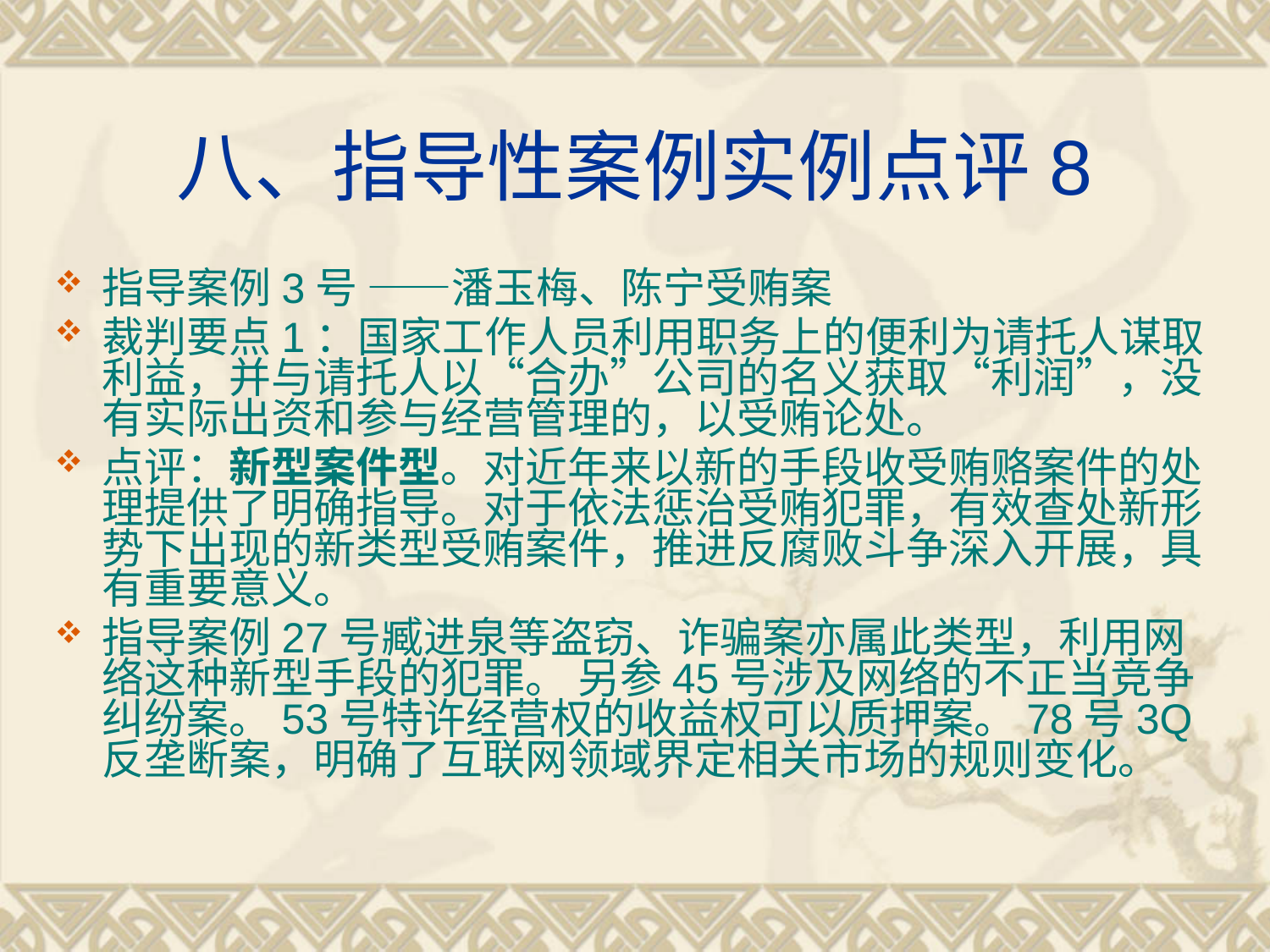

# 八、指导性案例实例点评8
指导案例3号 ——潘玉梅、陈宁受贿案
裁判要点1：国家工作人员利用职务上的便利为请托人谋取利益，并与请托人以“合办”公司的名义获取“利润”，没有实际出资和参与经营管理的，以受贿论处。
点评：新型案件型。对近年来以新的手段收受贿赂案件的处理提供了明确指导。对于依法惩治受贿犯罪，有效查处新形势下出现的新类型受贿案件，推进反腐败斗争深入开展，具有重要意义。
指导案例27号臧进泉等盗窃、诈骗案亦属此类型，利用网络这种新型手段的犯罪。 另参45号涉及网络的不正当竞争纠纷案。53号特许经营权的收益权可以质押案。78号3Q反垄断案，明确了互联网领域界定相关市场的规则变化。